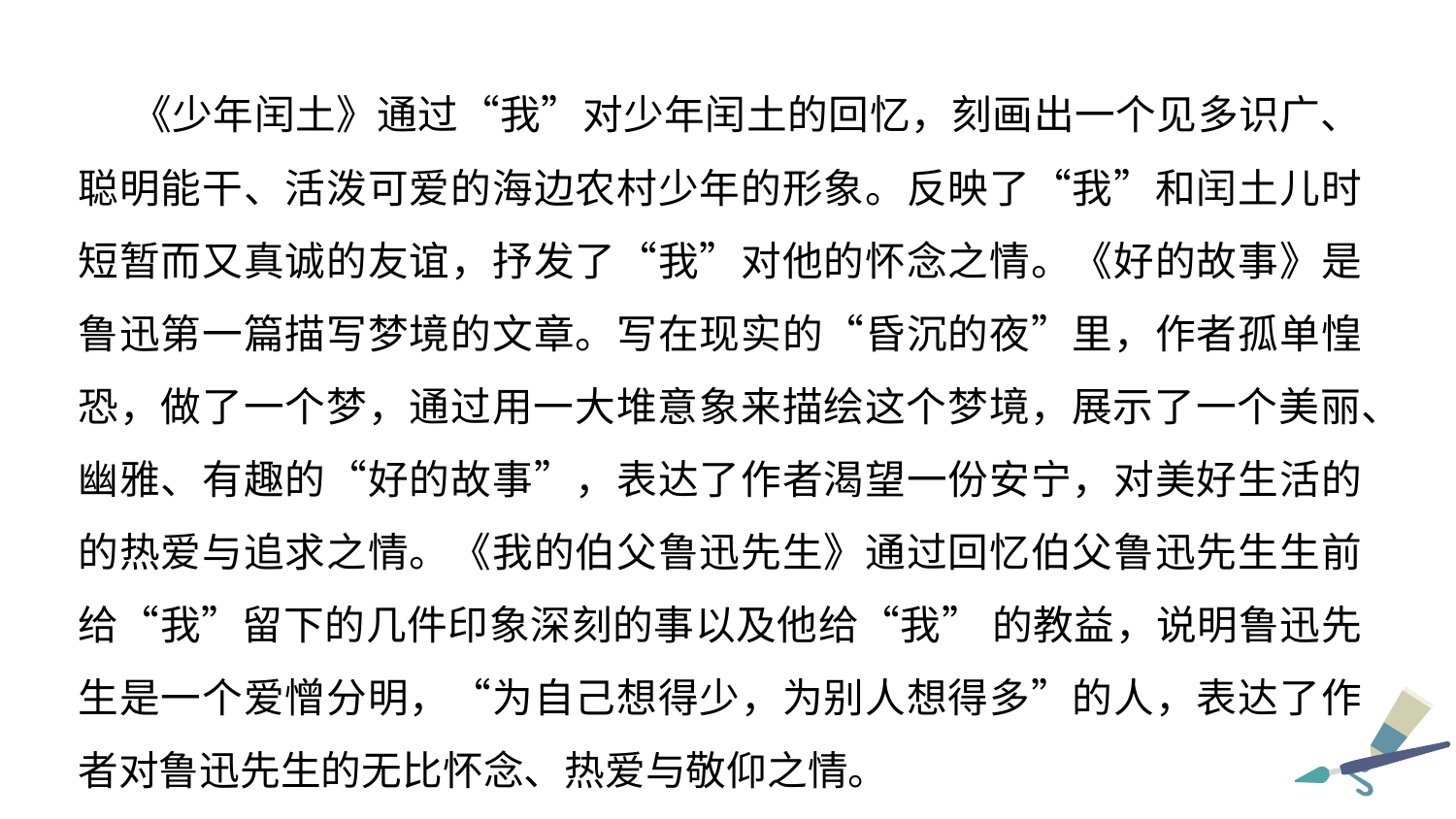

《少年闰土》通过“我”对少年闰土的回忆，刻画出一个见多识广、聪明能干、活泼可爱的海边农村少年的形象。反映了“我”和闰土儿时短暂而又真诚的友谊，抒发了“我”对他的怀念之情。《好的故事》是鲁迅第一篇描写梦境的文章。写在现实的“昏沉的夜”里，作者孤单惶恐，做了一个梦，通过用一大堆意象来描绘这个梦境，展示了一个美丽、幽雅、有趣的“好的故事”，表达了作者渴望一份安宁，对美好生活的的热爱与追求之情。《我的伯父鲁迅先生》通过回忆伯父鲁迅先生生前给“我”留下的几件印象深刻的事以及他给“我” 的教益，说明鲁迅先生是一个爱憎分明，“为自己想得少，为别人想得多”的人，表达了作者对鲁迅先生的无比怀念、热爱与敬仰之情。